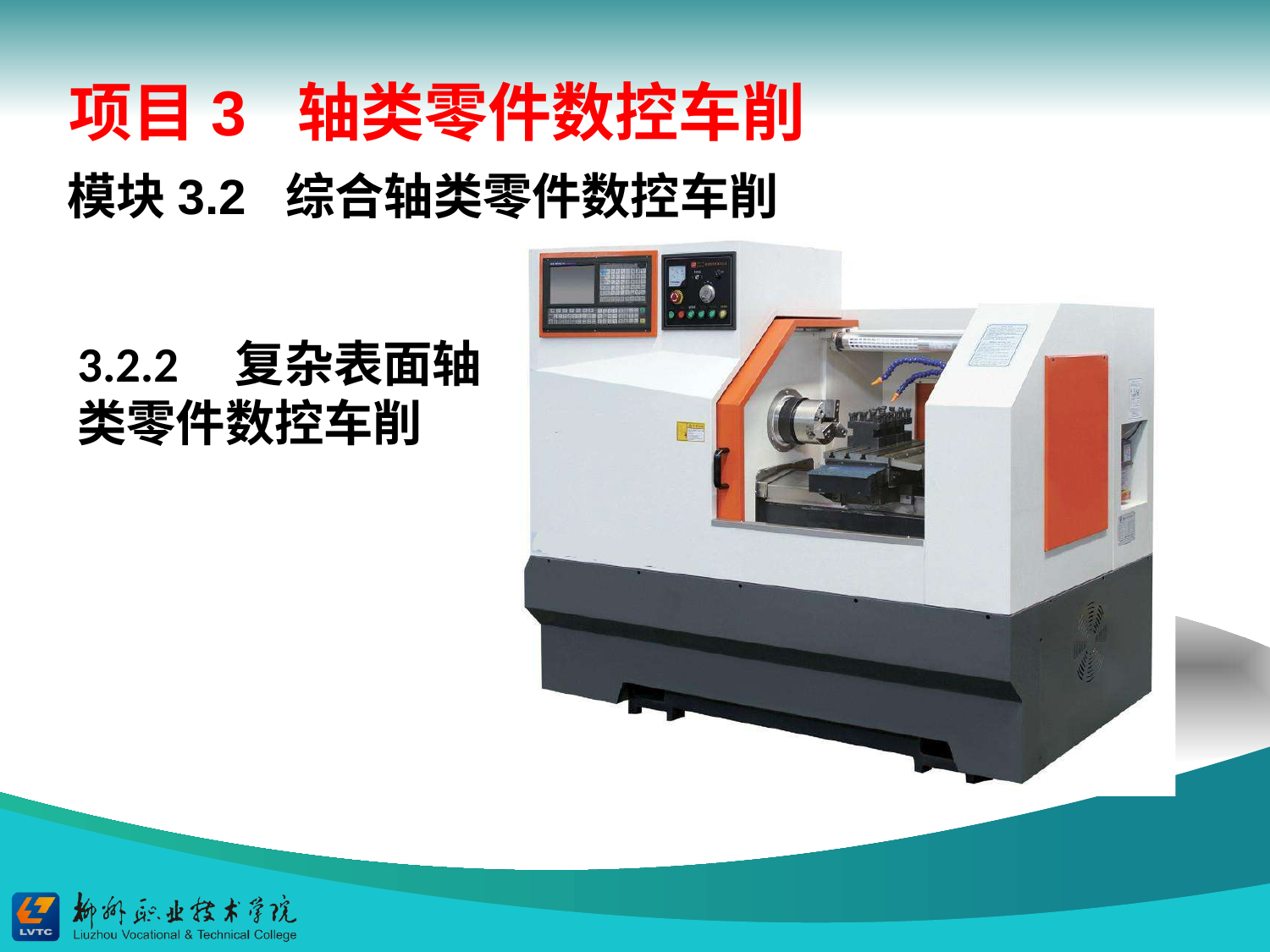

项目3  轴类零件数控车削
模块3.2  综合轴类零件数控车削
3.2.2    复杂表面轴类零件数控车削